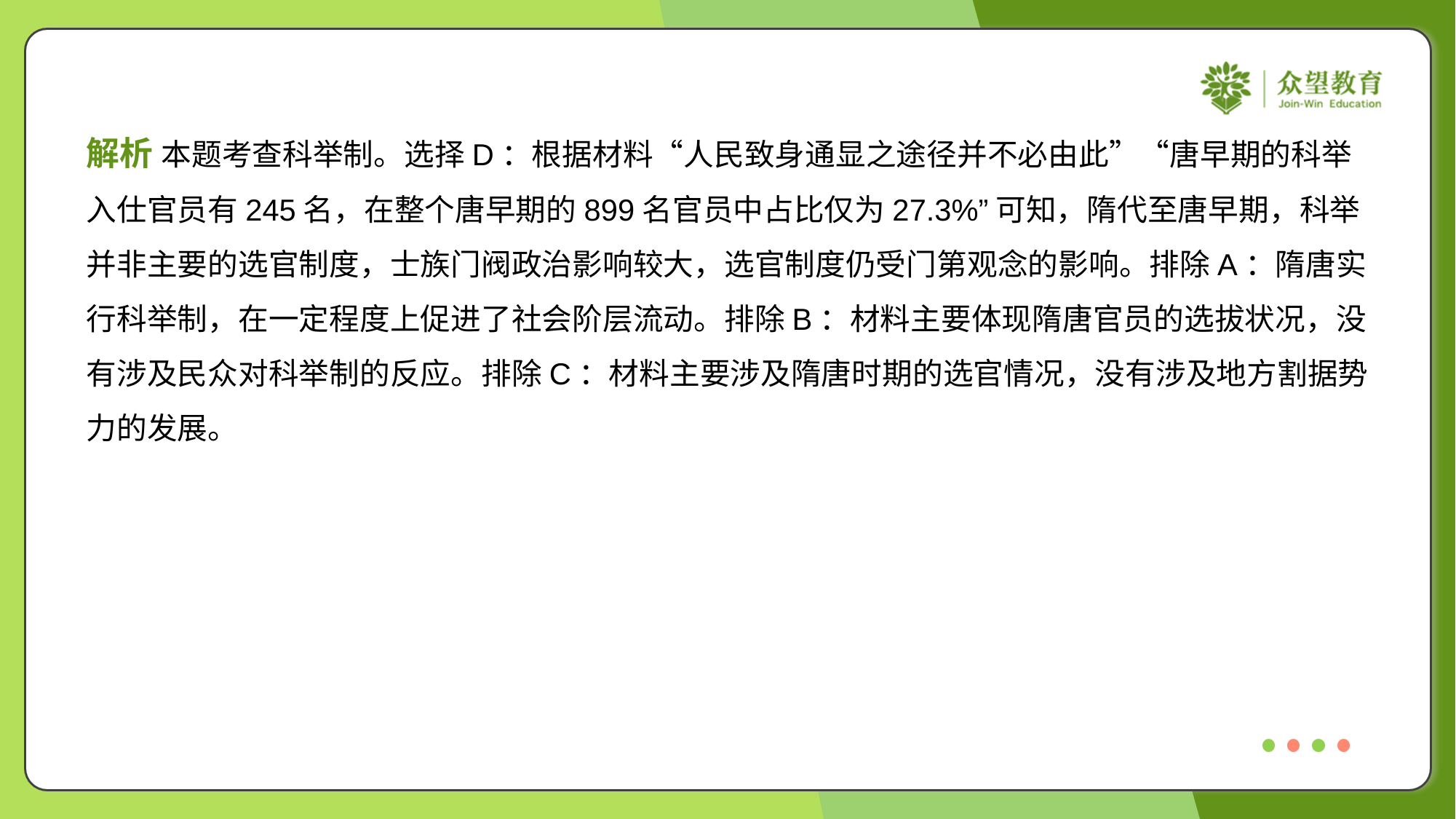

解析 本题考查科举制。选择D：根据材料“人民致身通显之途径并不必由此”“唐早期的科举
入仕官员有245名，在整个唐早期的899名官员中占比仅为27.3%”可知，隋代至唐早期，科举
并非主要的选官制度，士族门阀政治影响较大，选官制度仍受门第观念的影响。排除A：隋唐实
行科举制，在一定程度上促进了社会阶层流动。排除B：材料主要体现隋唐官员的选拔状况，没
有涉及民众对科举制的反应。排除C：材料主要涉及隋唐时期的选官情况，没有涉及地方割据势
力的发展。